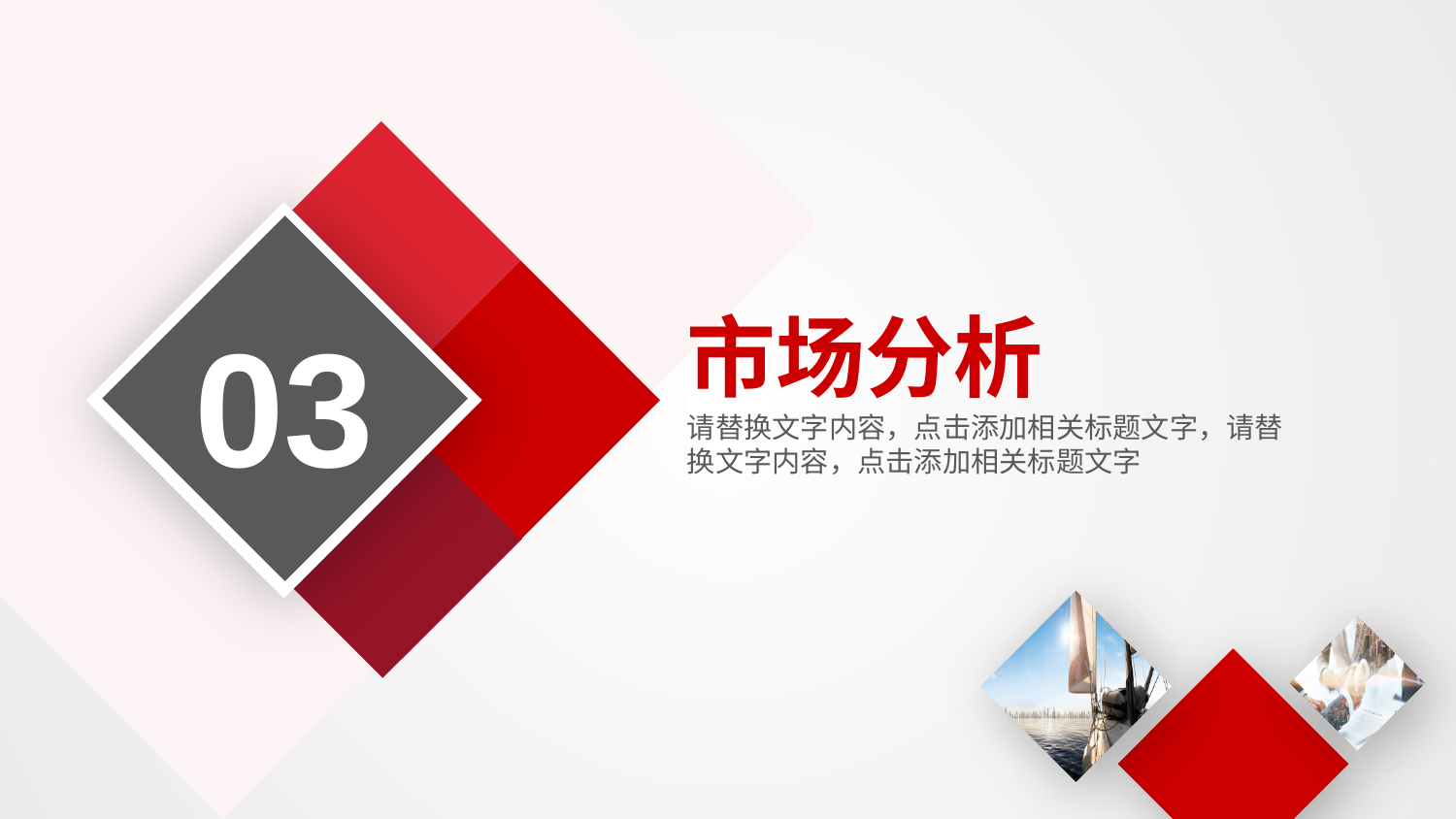

市场分析
03

请替换文字内容，点击添加相关标题文字，请替换文字内容，点击添加相关标题文字